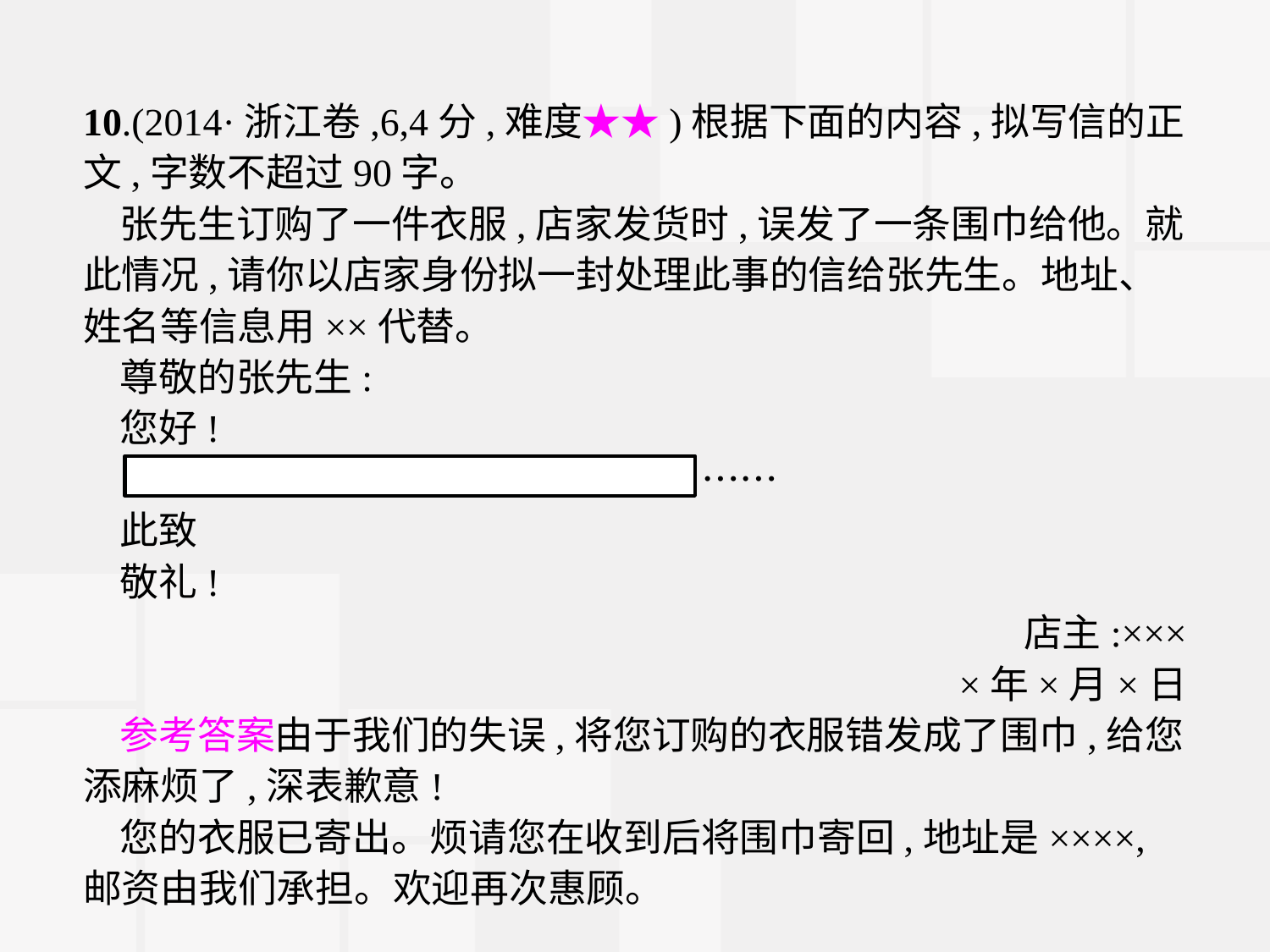

10.(2014·浙江卷,6,4分,难度★★)根据下面的内容,拟写信的正文,字数不超过90字。
张先生订购了一件衣服,店家发货时,误发了一条围巾给他。就此情况,请你以店家身份拟一封处理此事的信给张先生。地址、姓名等信息用××代替。
尊敬的张先生:
您好!
　　　　　　　　　　　　　　　……
此致
敬礼!
店主:×××
×年×月×日
参考答案由于我们的失误,将您订购的衣服错发成了围巾,给您添麻烦了,深表歉意!
您的衣服已寄出。烦请您在收到后将围巾寄回,地址是××××,邮资由我们承担。欢迎再次惠顾。